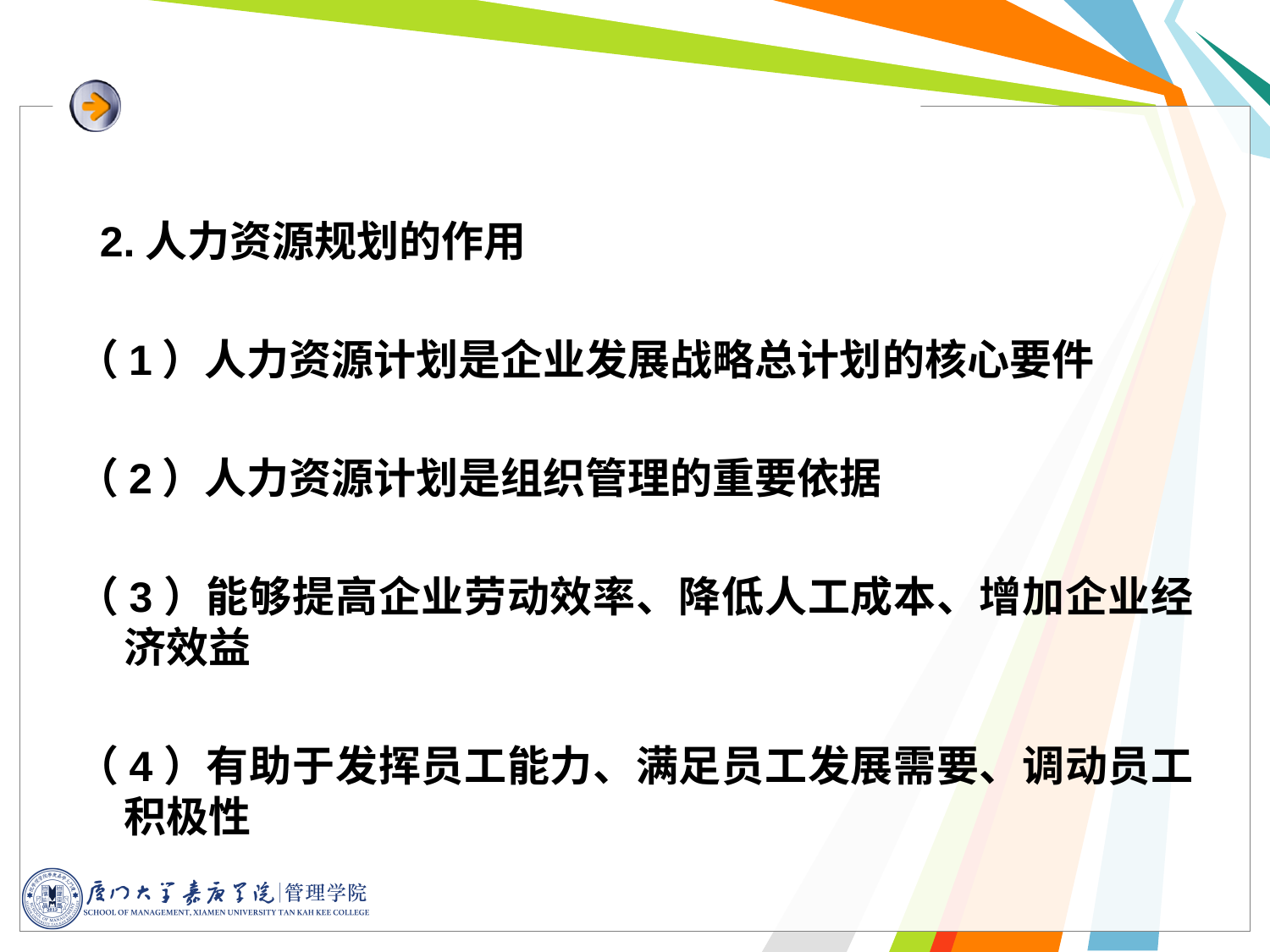

2.人力资源规划的作用

（1）人力资源计划是企业发展战略总计划的核心要件

（2）人力资源计划是组织管理的重要依据

（3）能够提高企业劳动效率、降低人工成本、增加企业经济效益

（4）有助于发挥员工能力、满足员工发展需要、调动员工积极性